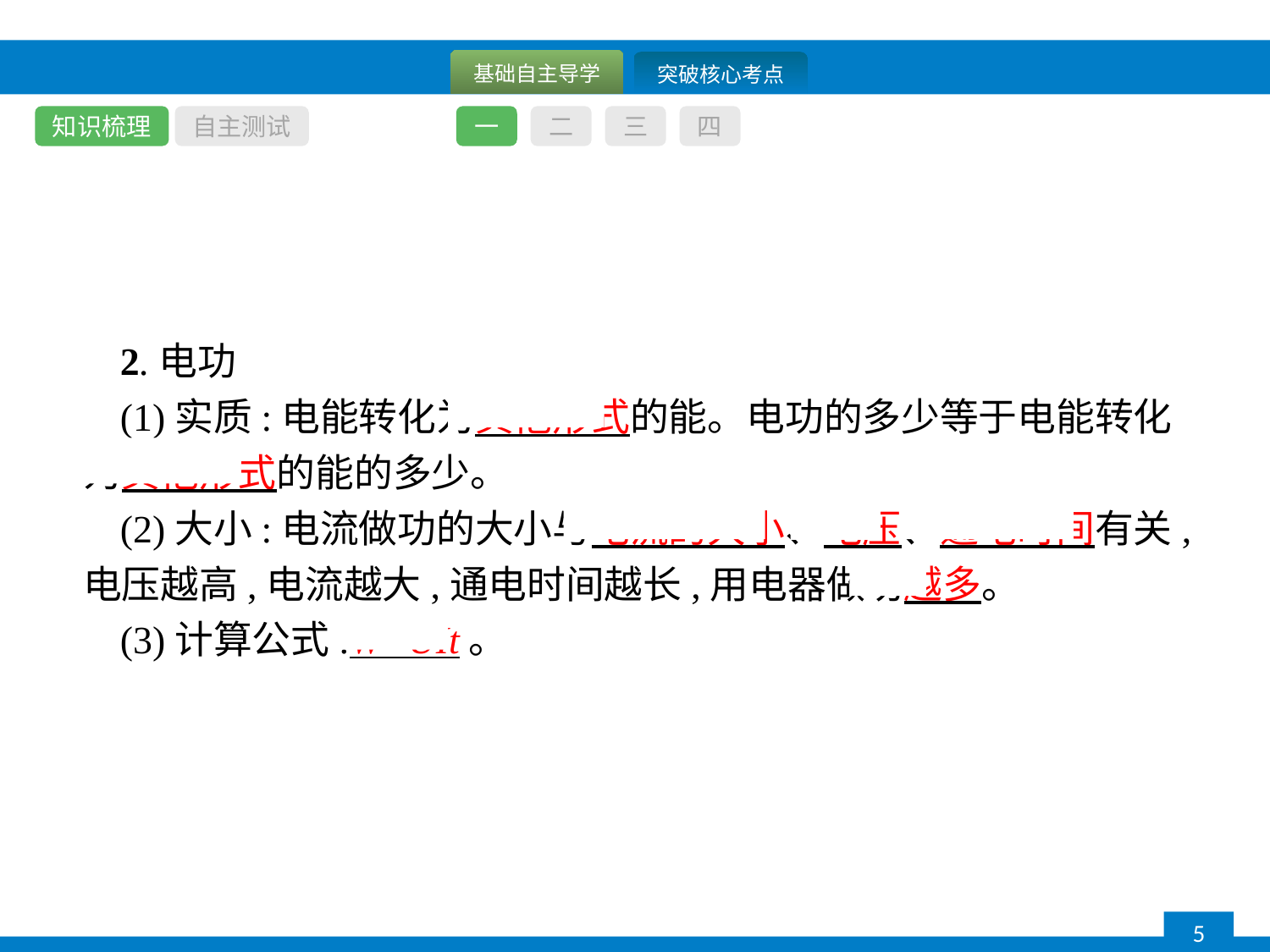

知识梳理
自主测试
一
二
三
四
2.电功
(1)实质:电能转化为其他形式的能。电功的多少等于电能转化为其他形式的能的多少。
(2)大小:电流做功的大小与电流的大小、电压、通电时间有关,电压越高,电流越大,通电时间越长,用电器做功越多。
(3)计算公式:W=UIt。